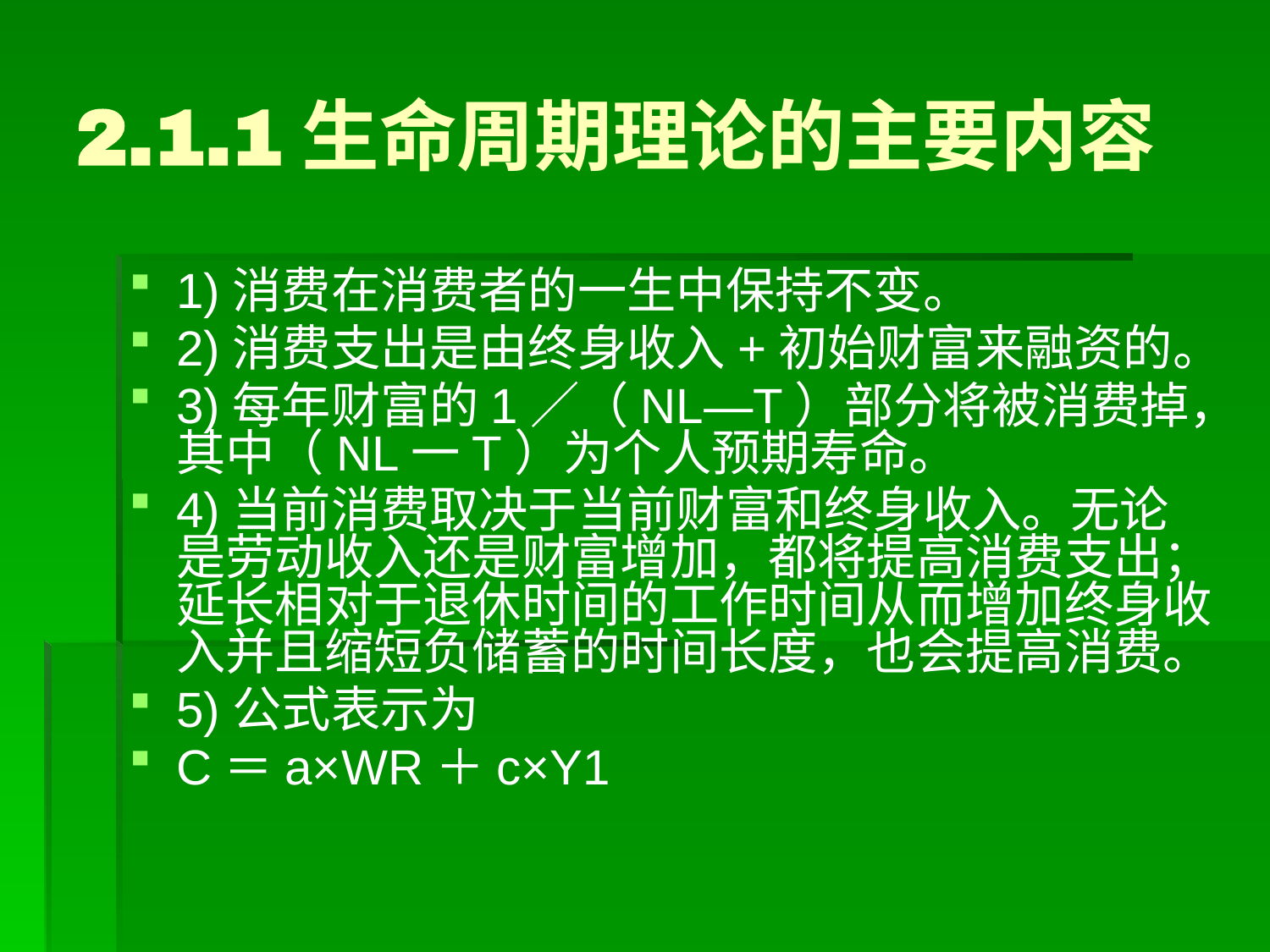

# 2.1.1生命周期理论的主要内容
1)消费在消费者的一生中保持不变。
2)消费支出是由终身收入+初始财富来融资的。
3)每年财富的1／（NL—T）部分将被消费掉，其中（NL一T）为个人预期寿命。
4)当前消费取决于当前财富和终身收入。无论是劳动收入还是财富增加，都将提高消费支出；延长相对于退休时间的工作时间从而增加终身收入并且缩短负储蓄的时间长度，也会提高消费。
5)公式表示为
C＝a×WR＋c×Y1